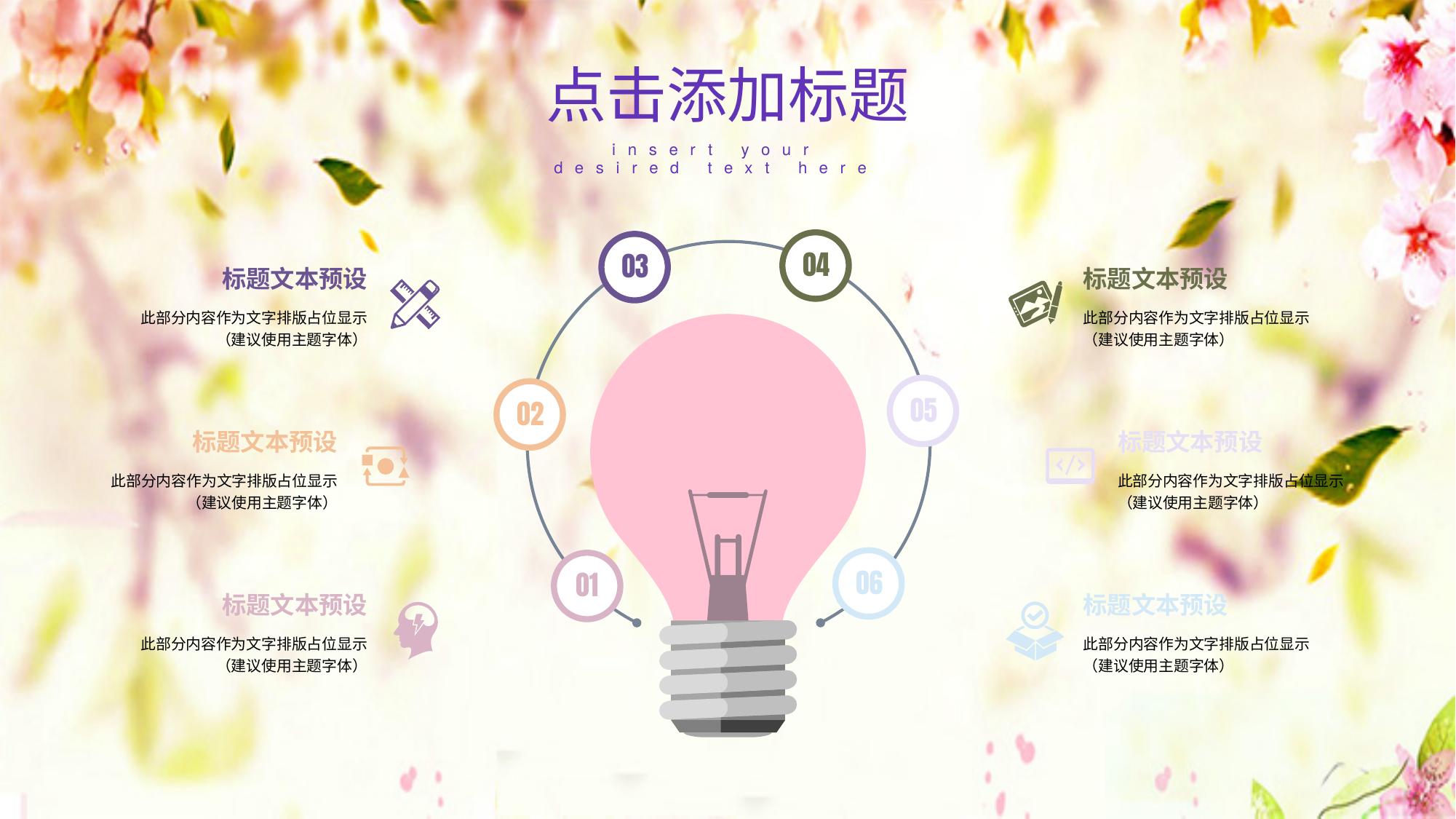

点击添加标题
insert your
 desired text here
04
03

标题文本预设
标题文本预设

此部分内容作为文字排版占位显示
（建议使用主题字体）
此部分内容作为文字排版占位显示
（建议使用主题字体）

05
02
标题文本预设
标题文本预设

此部分内容作为文字排版占位显示
（建议使用主题字体）
此部分内容作为文字排版占位显示
（建议使用主题字体）
06
01
标题文本预设
标题文本预设

此部分内容作为文字排版占位显示
（建议使用主题字体）
此部分内容作为文字排版占位显示
（建议使用主题字体）